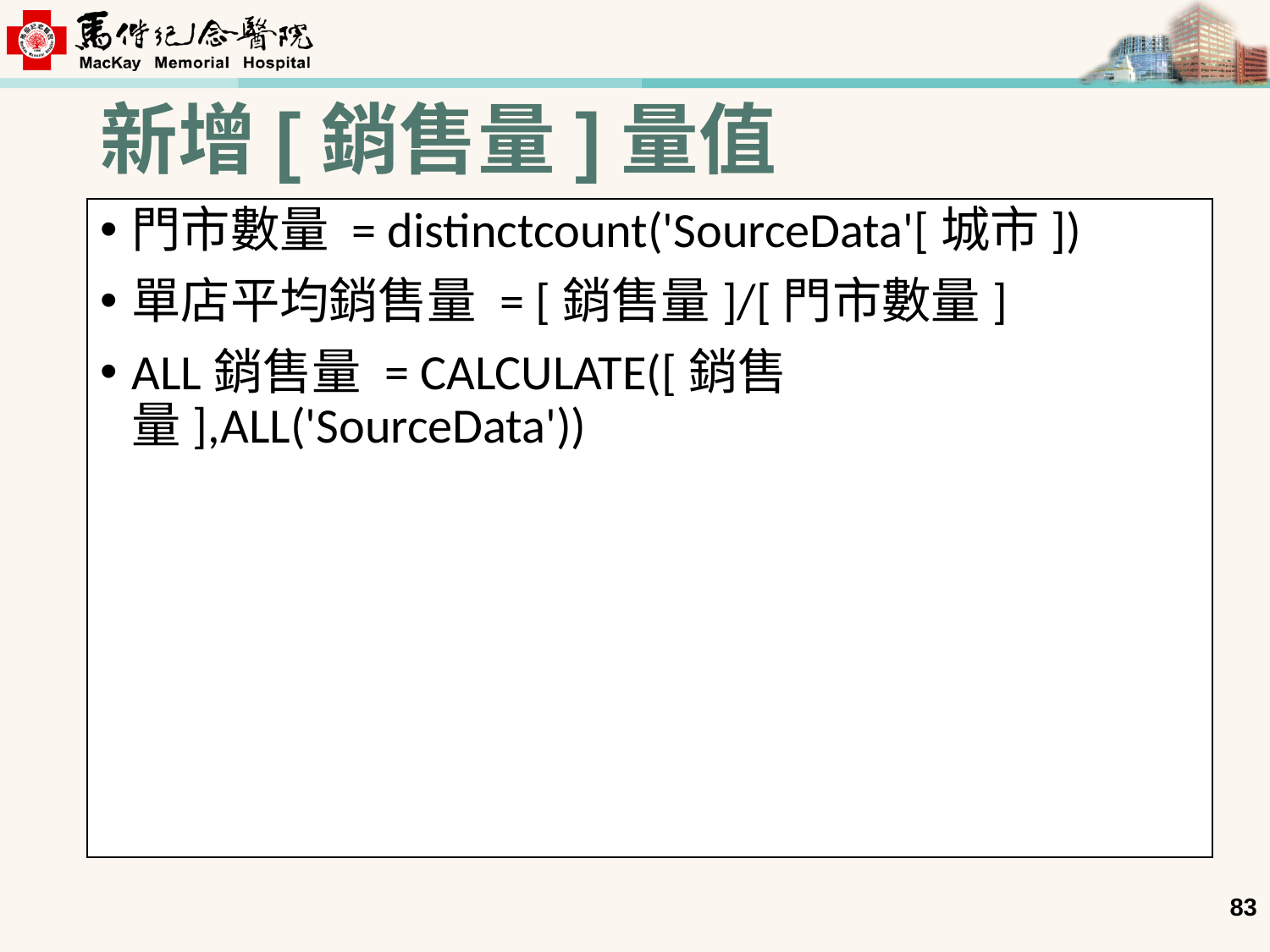

# 新增[銷售量]量值
門市數量 = distinctcount('SourceData'[城市])
單店平均銷售量 = [銷售量]/[門市數量]
ALL銷售量 = CALCULATE([銷售量],ALL('SourceData'))

83